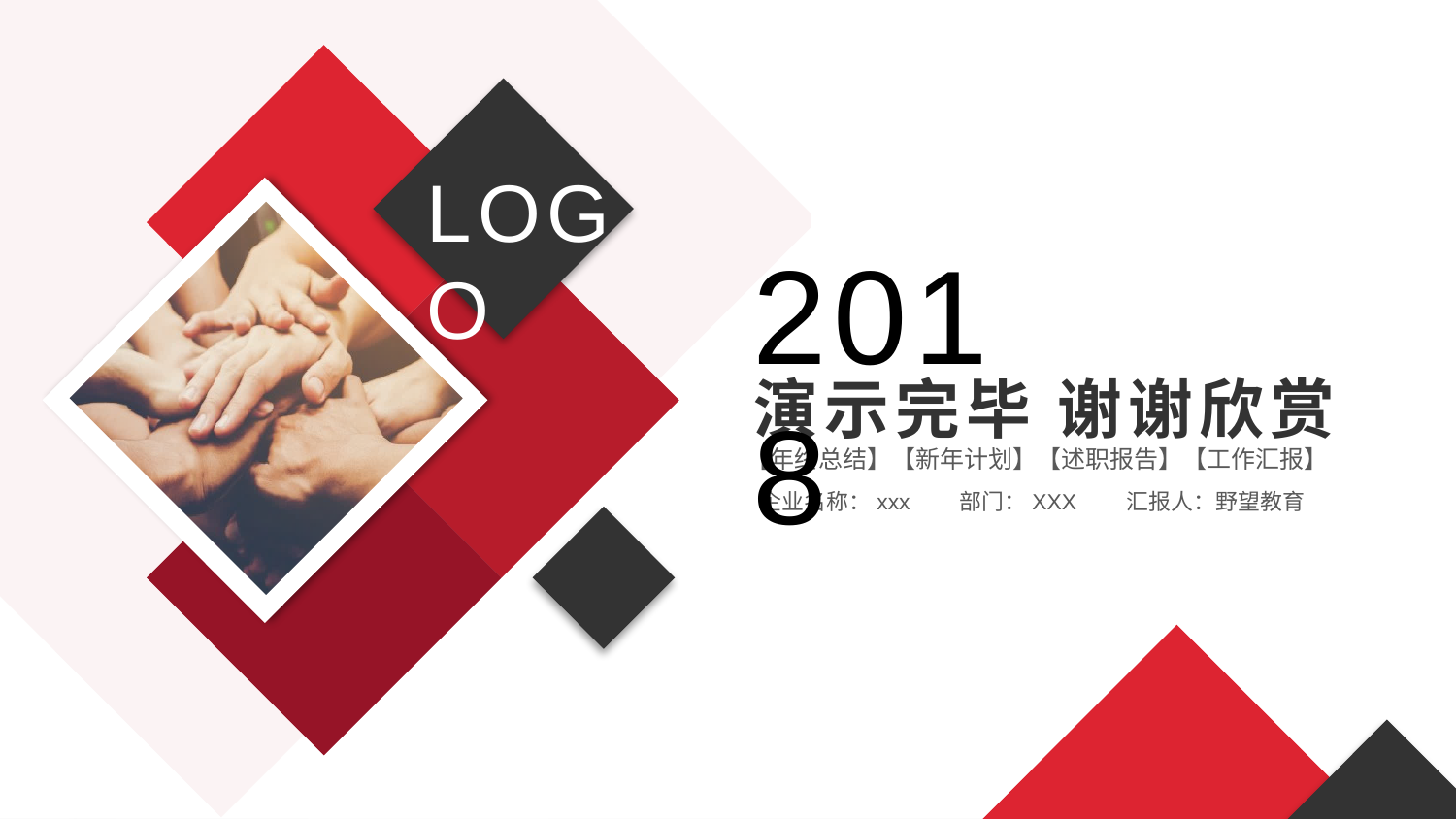

LOGO

2018
演示完毕 谢谢欣赏

【年终总结】【新年计划】【述职报告】【工作汇报】
企业名称：xxx       部门：XXX       汇报人：野望教育